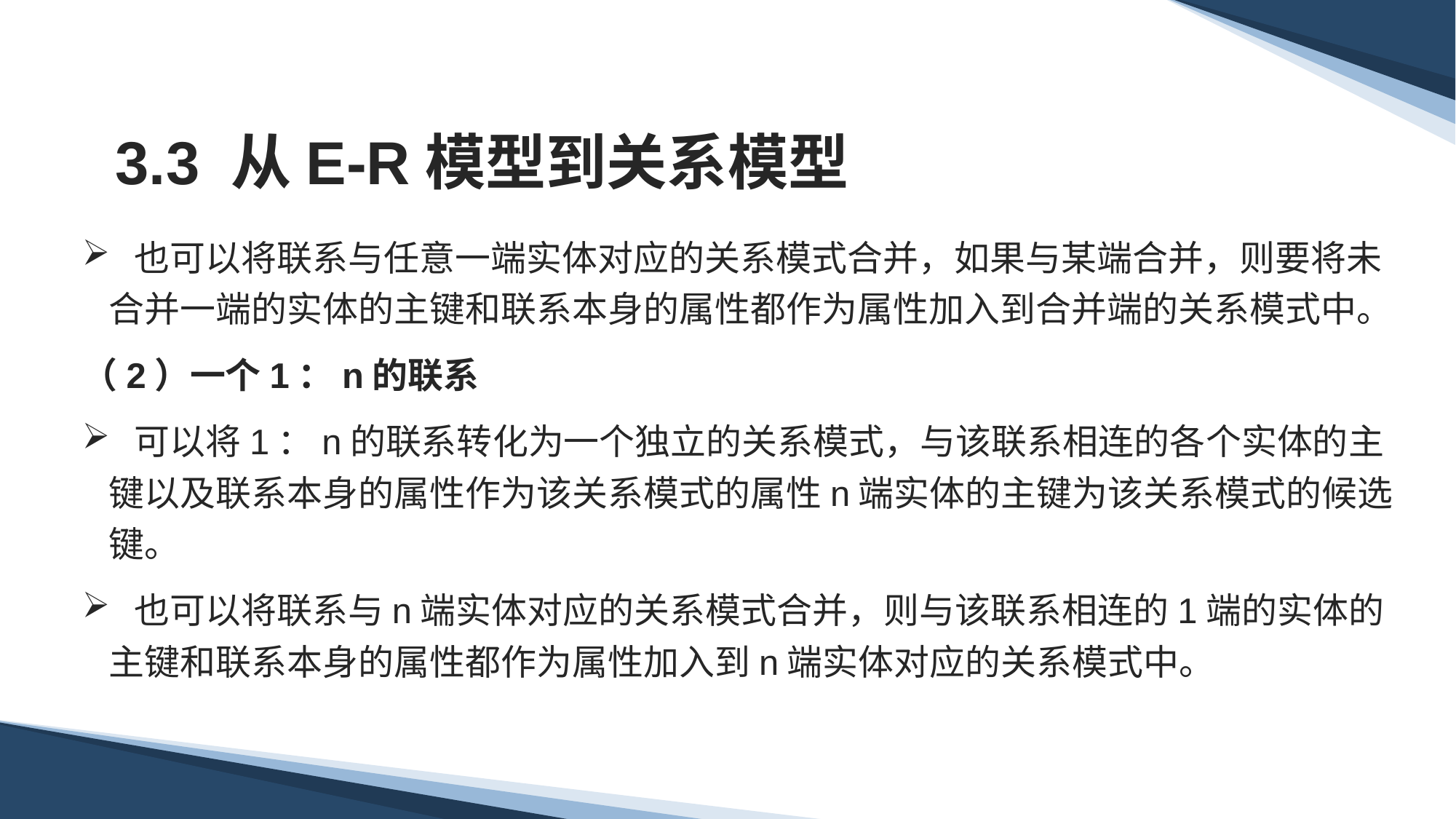

# 3.3 从E-R模型到关系模型
  也可以将联系与任意一端实体对应的关系模式合并，如果与某端合并，则要将未合并一端的实体的主键和联系本身的属性都作为属性加入到合并端的关系模式中。
（2）一个1：n的联系
  可以将1：n的联系转化为一个独立的关系模式，与该联系相连的各个实体的主键以及联系本身的属性作为该关系模式的属性n端实体的主键为该关系模式的候选键。
  也可以将联系与n端实体对应的关系模式合并，则与该联系相连的1端的实体的主键和联系本身的属性都作为属性加入到n端实体对应的关系模式中。